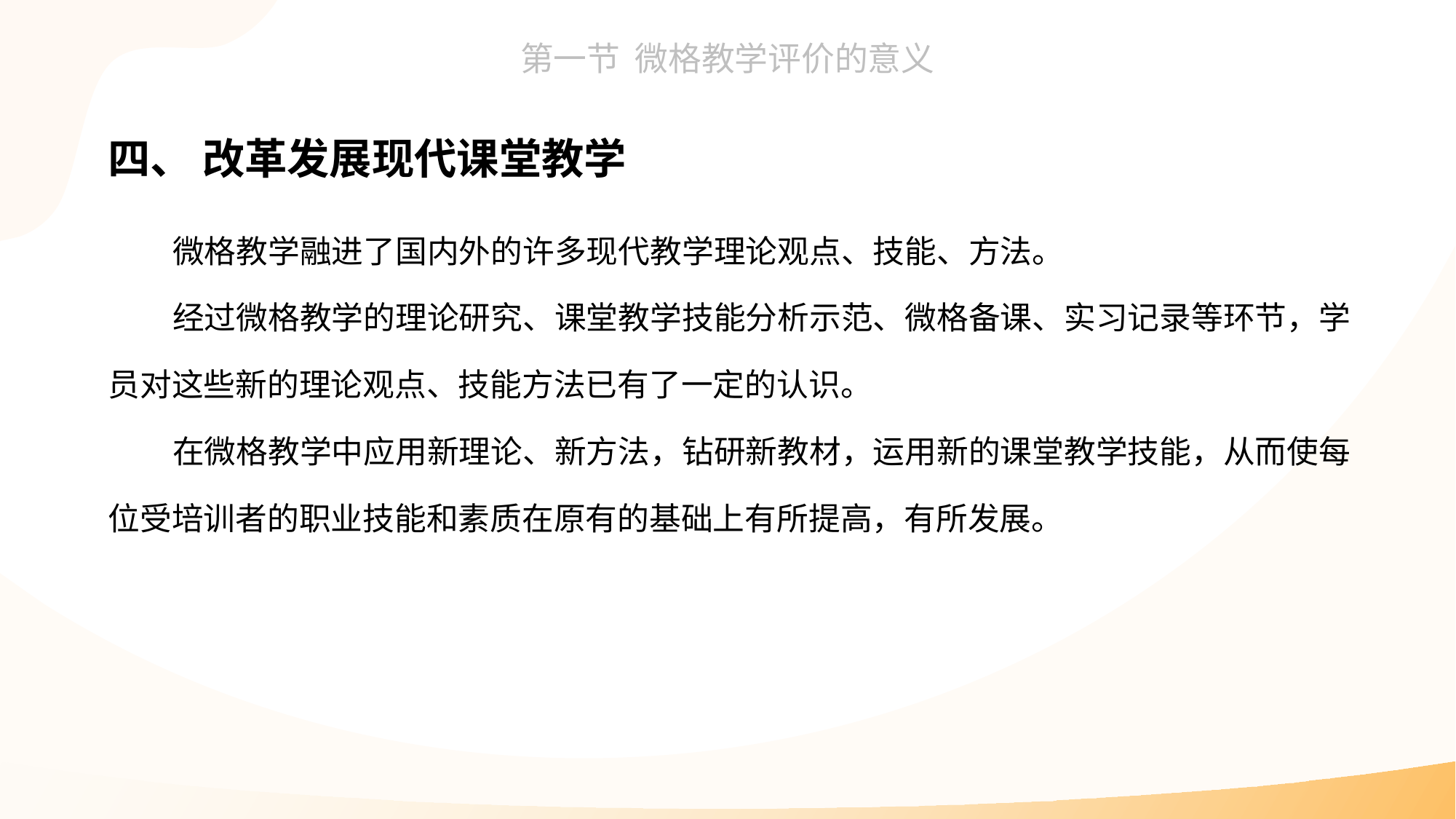

四、 改革发展现代课堂教学
微格教学融进了国内外的许多现代教学理论观点、技能、方法。
经过微格教学的理论研究、课堂教学技能分析示范、微格备课、实习记录等环节，学员对这些新的理论观点、技能方法已有了一定的认识。
在微格教学中应用新理论、新方法，钻研新教材，运用新的课堂教学技能，从而使每位受培训者的职业技能和素质在原有的基础上有所提高，有所发展。